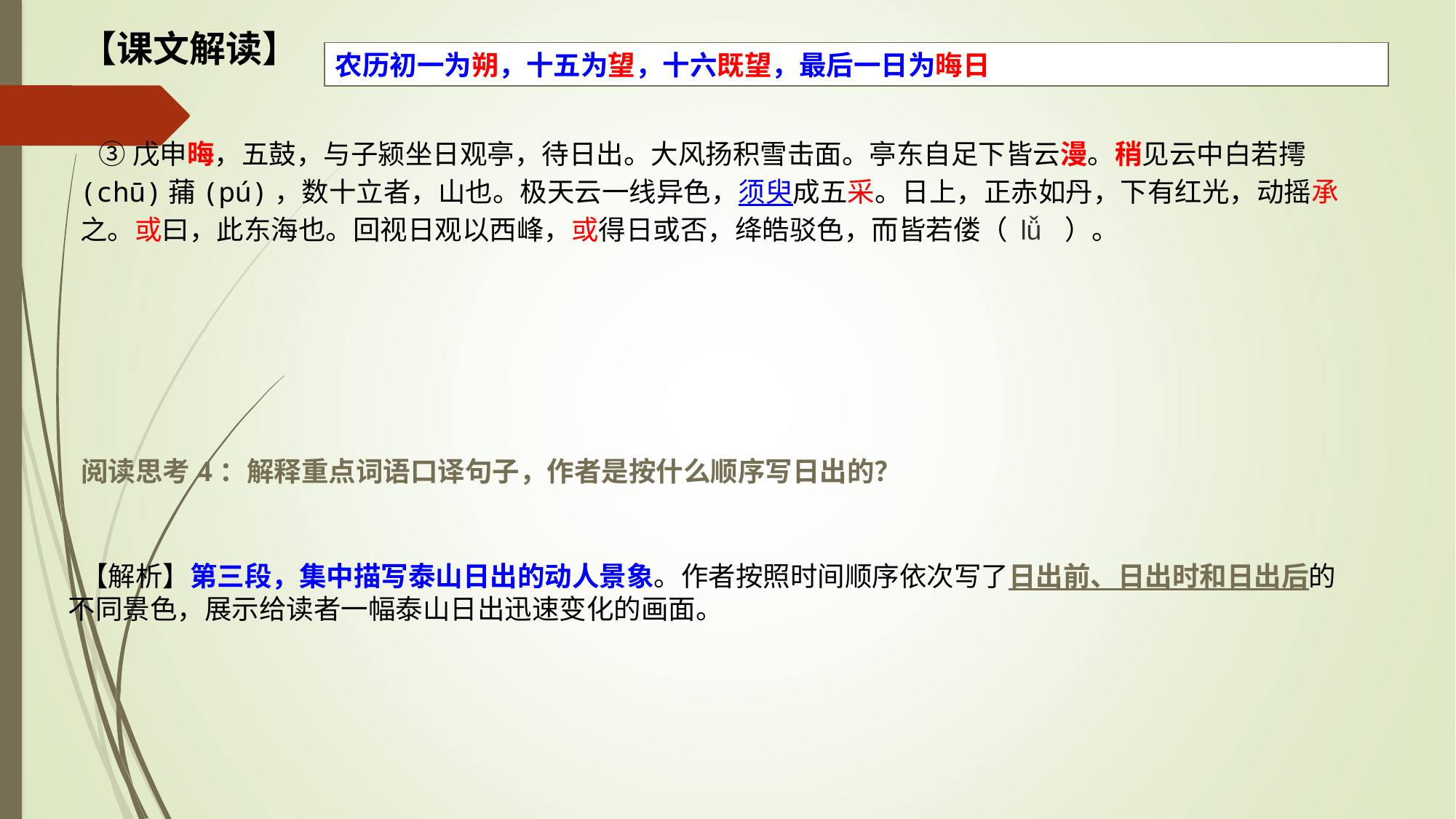

【课文解读】
农历初一为朔，十五为望，十六既望，最后一日为晦日
   ③戊申晦，五鼓，与子颍坐日观亭，待日出。大风扬积雪击面。亭东自足下皆云漫。稍见云中白若摴(chū)蒱(pú)，数十立者，山也。极天云一线异色，须臾成五采。日上，正赤如丹，下有红光，动摇承之。或曰，此东海也。回视日观以西峰，或得日或否，绛皓驳色，而皆若偻（ lǚ ）。
 阅读思考4：解释重点词语口译句子，作者是按什么顺序写日出的？
 【解析】第三段，集中描写泰山日出的动人景象。作者按照时间顺序依次写了日出前、日出时和日出后的不同景色，展示给读者一幅泰山日出迅速变化的画面。